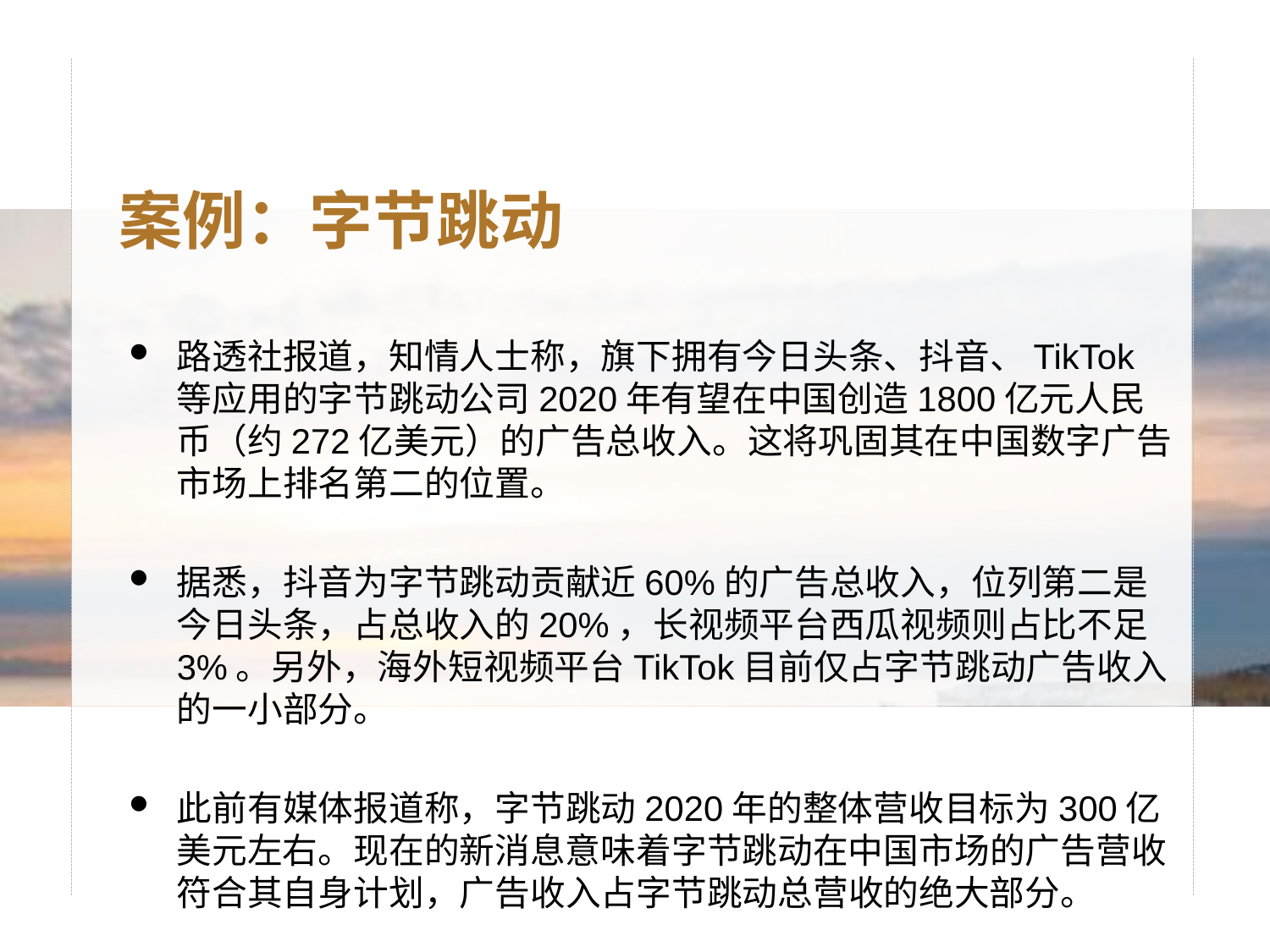

案例：字节跳动
路透社报道，知情人士称，旗下拥有今日头条、抖音、TikTok等应用的字节跳动公司2020年有望在中国创造1800亿元人民币（约272亿美元）的广告总收入。这将巩固其在中国数字广告市场上排名第二的位置。

据悉，抖音为字节跳动贡献近60%的广告总收入，位列第二是今日头条，占总收入的20%，长视频平台西瓜视频则占比不足3%。另外，海外短视频平台TikTok目前仅占字节跳动广告收入的一小部分。

此前有媒体报道称，字节跳动2020年的整体营收目标为300亿美元左右。现在的新消息意味着字节跳动在中国市场的广告营收符合其自身计划，广告收入占字节跳动总营收的绝大部分。